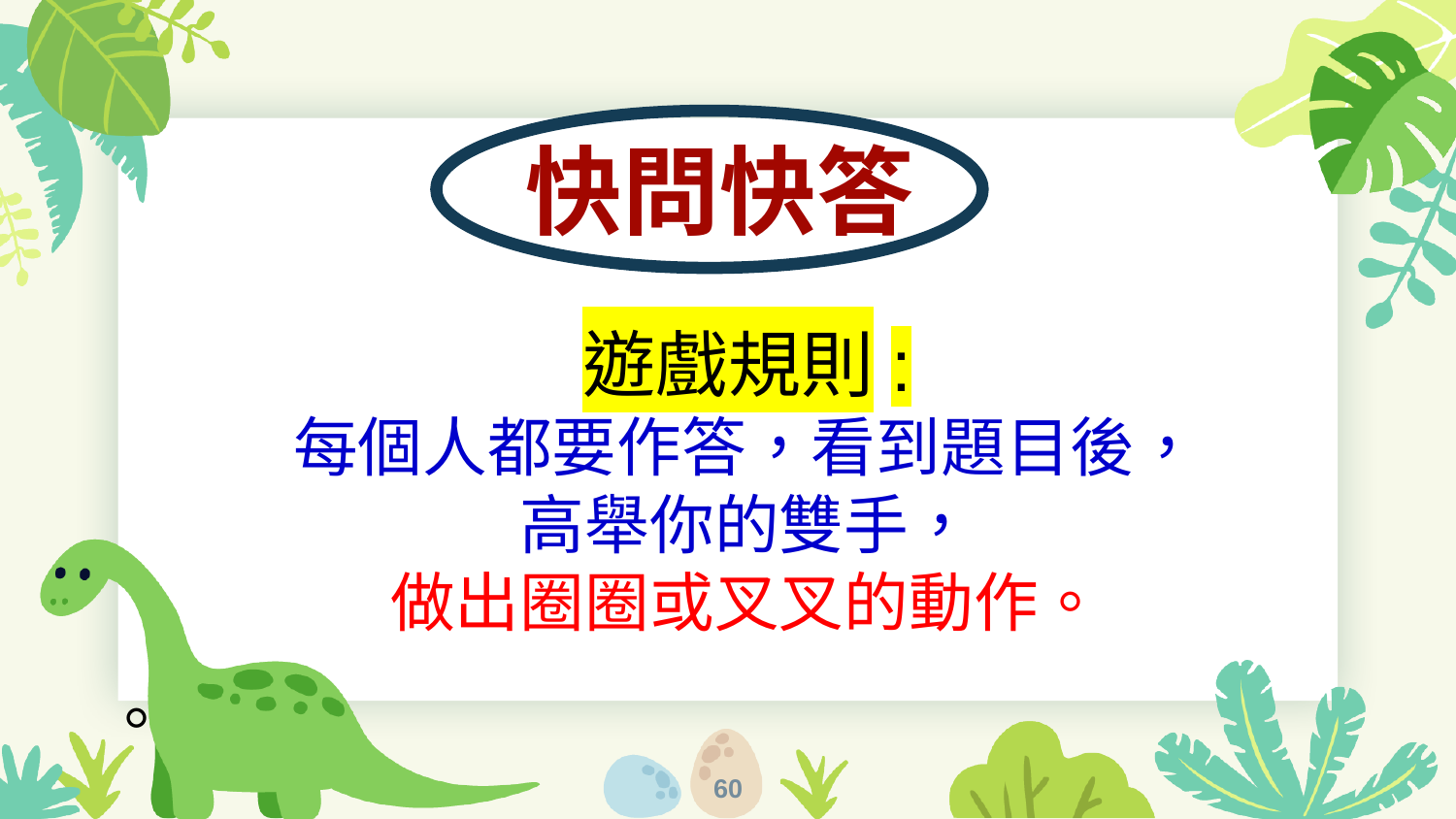

快問快答
遊戲規則:
每個人都要作答，看到題目後，
高舉你的雙手，
做出圈圈或叉叉的動作。
。

60